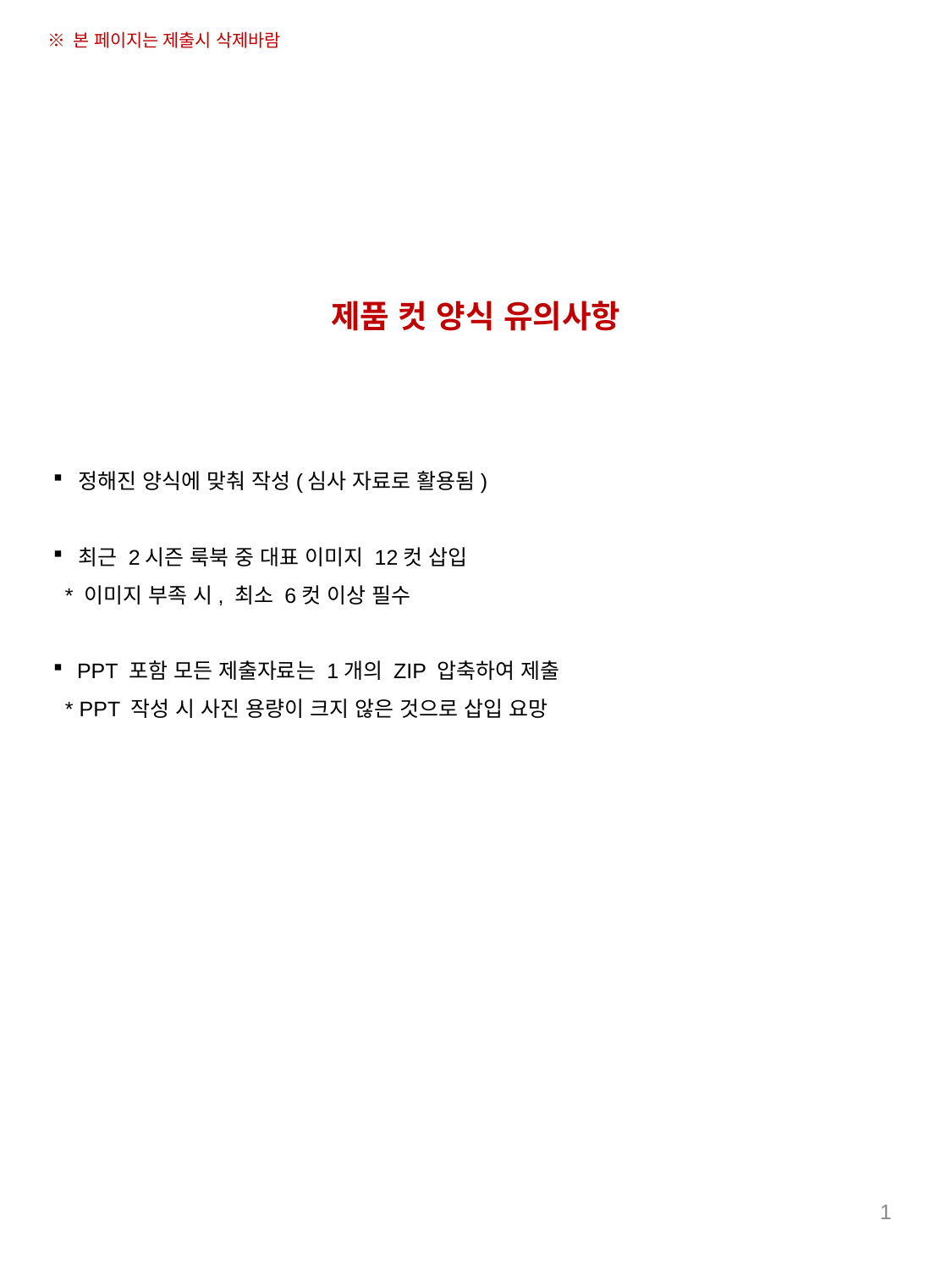

※ 본 페이지는 제출시 삭제바람
제품 컷 양식 유의사항

정해진 양식에 맞춰 작성(심사 자료로 활용됨)

최근 2시즌 룩북 중 대표 이미지 12컷 삽입
* 이미지 부족 시, 최소 6컷 이상 필수

PPT 포함 모든 제출자료는 1개의 ZIP 압축하여 제출
  * PPT 작성 시 사진 용량이 크지 않은 것으로 삽입 요망
1